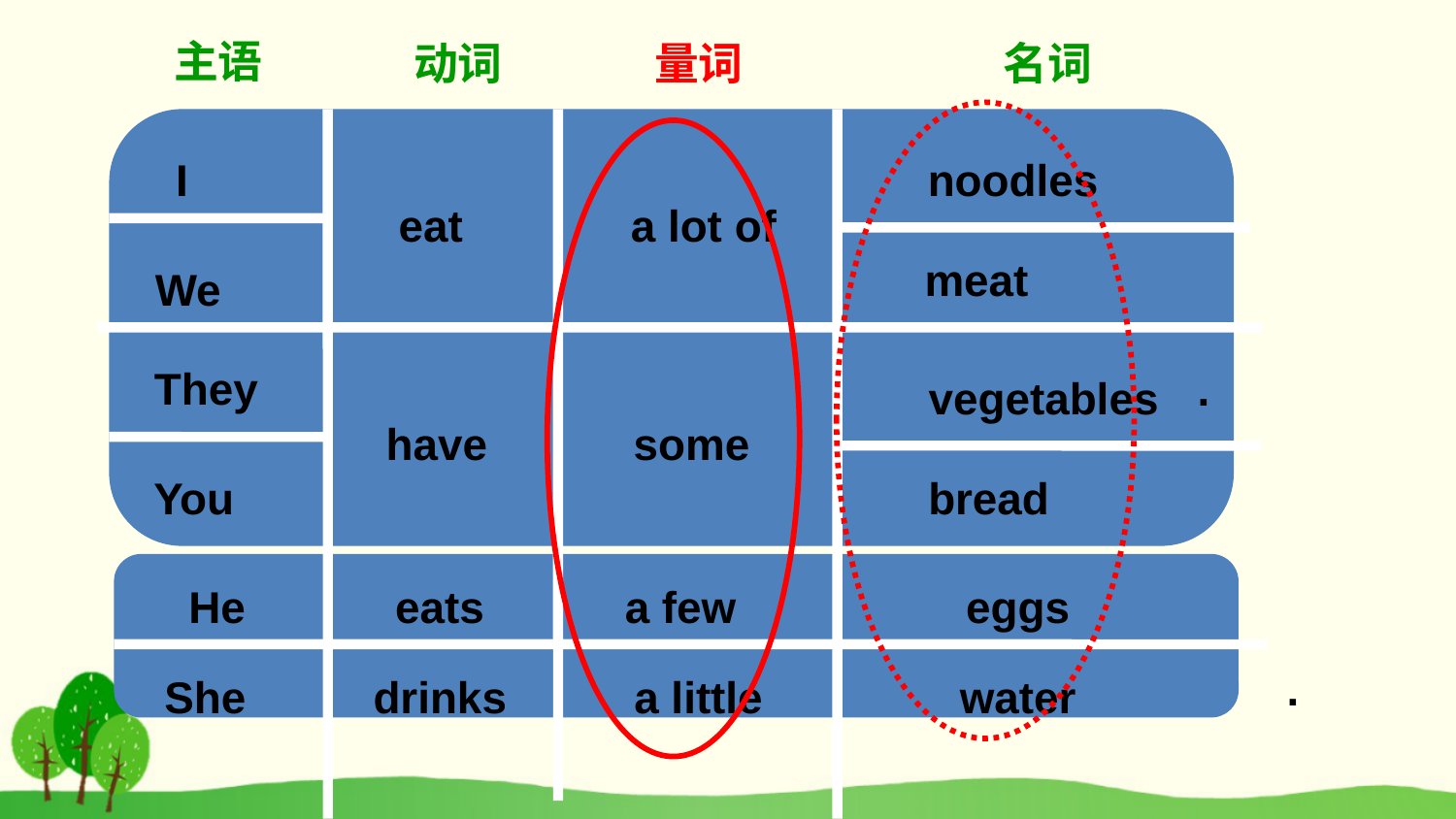

主语
动词
量词
名词

I
noodles
eat
a lot of

meat
We

They
.
 vegetables
have
some

You
bread

He
eats
a few
eggs

.
 She
drinks
a little
water